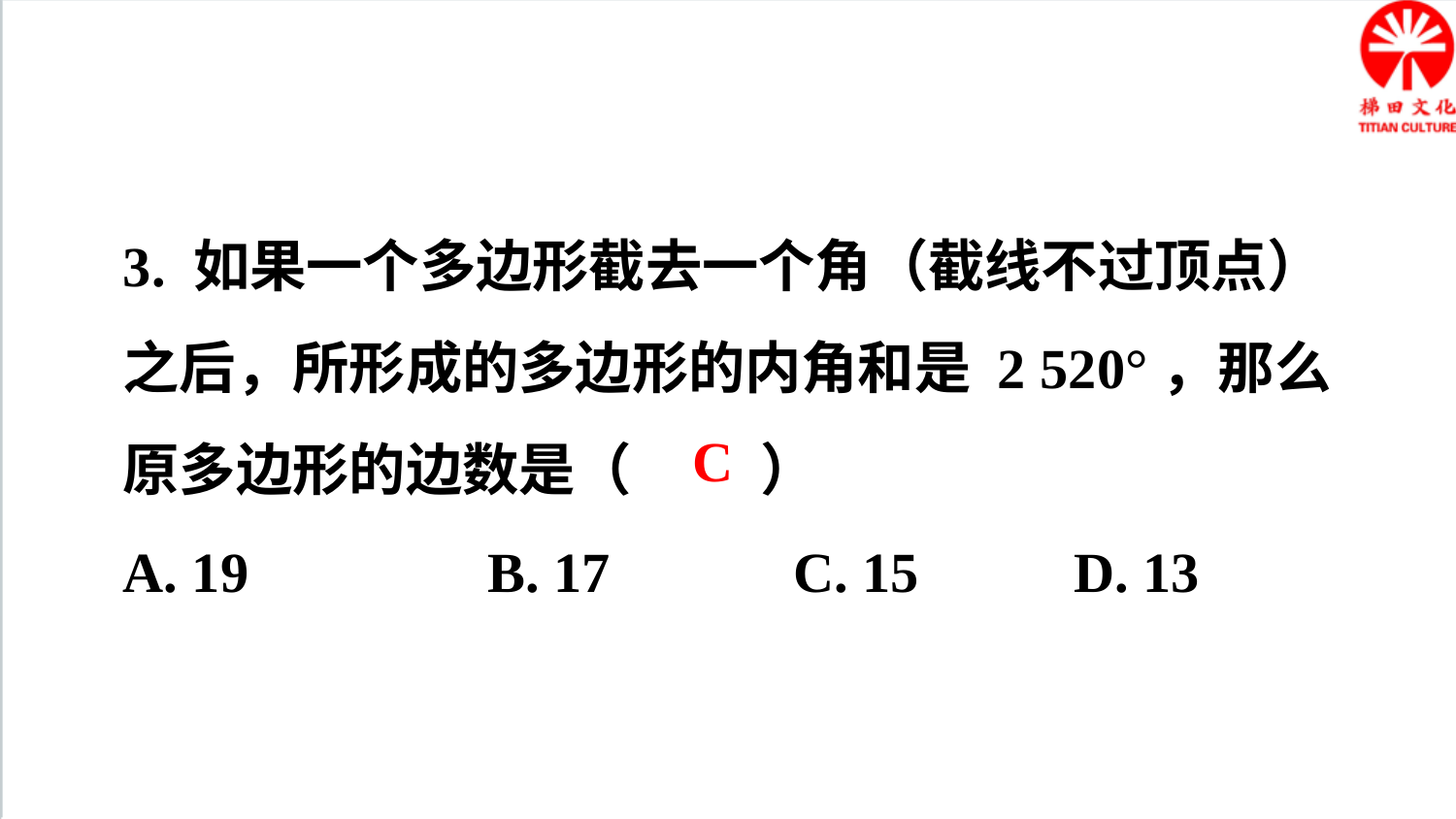

3. 如果一个多边形截去一个角（截线不过顶点） 之后，所形成的多边形的内角和是 2 520°，那么原多边形的边数是（          ）
A. 19                 B. 17             C. 15           D. 13
C